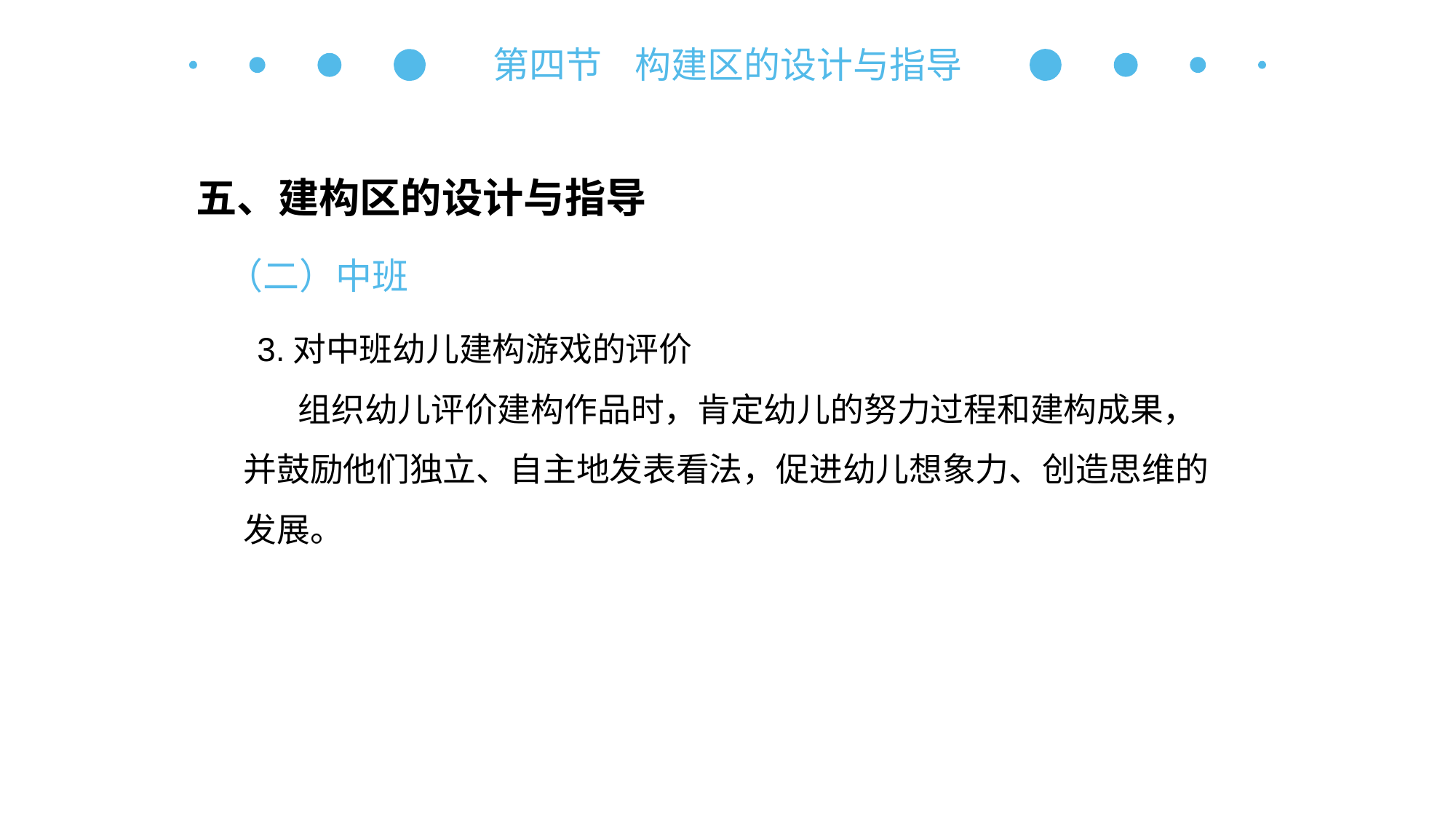

第四节    构建区的设计与指导

五、建构区的设计与指导
（二）中班
3.对中班幼儿建构游戏的评价
组织幼儿评价建构作品时，肯定幼儿的努力过程和建构成果，并鼓励他们独立、自主地发表看法，促进幼儿想象力、创造思维的发展。